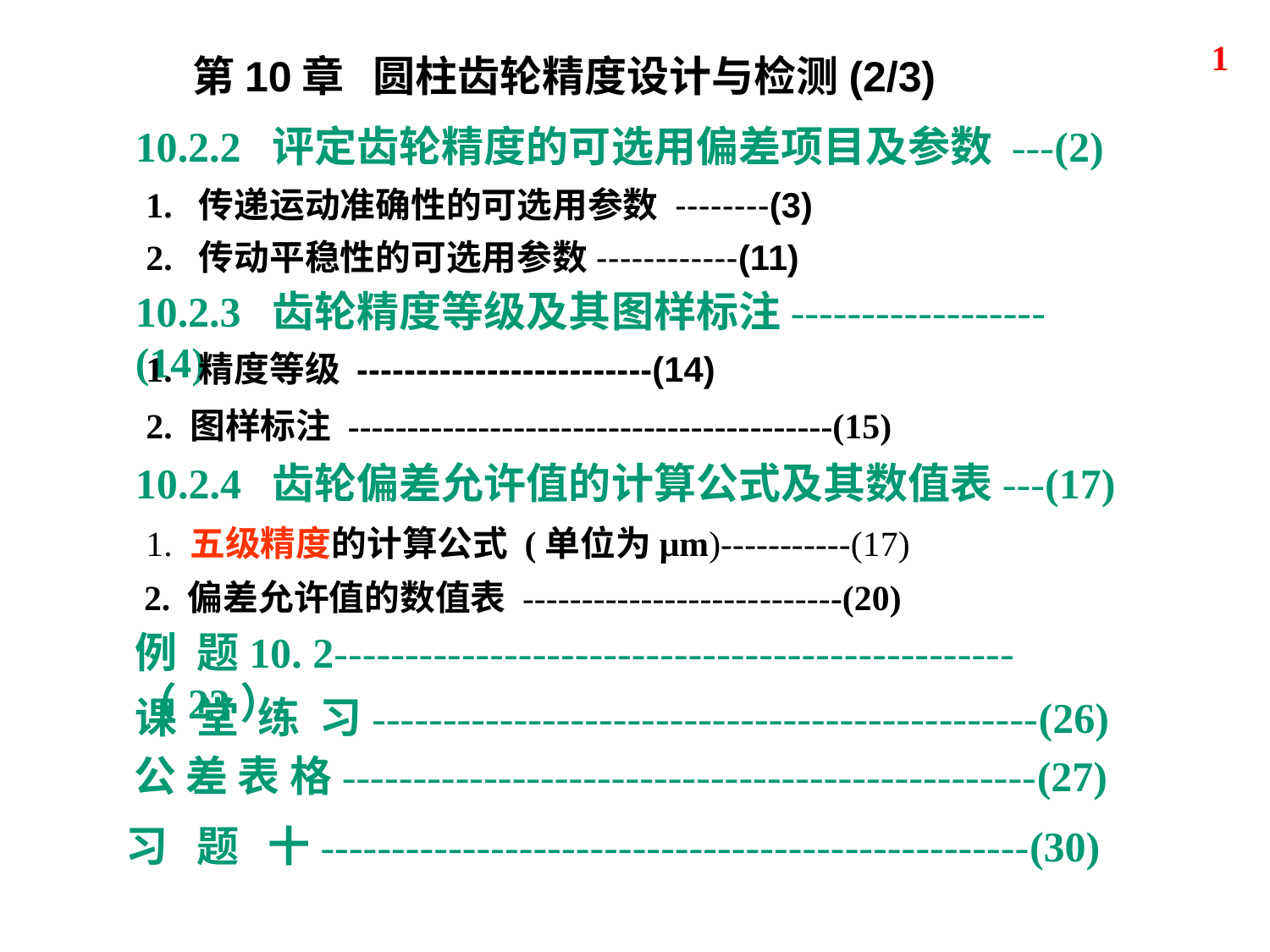

1
第10章   圆柱齿轮精度设计与检测(2/3)
10.2.2  评定齿轮精度的可选用偏差项目及参数 ---(2)
1.  传递运动准确性的可选用参数 --------(3)
2.  传动平稳性的可选用参数------------(11)
10.2.3  齿轮精度等级及其图样标注------------------(14)
1.  精度等级 -------------------------(14)
2. 图样标注 -----------------------------------------(15)
10.2.4  齿轮偏差允许值的计算公式及其数值表---(17)
1. 五级精度的计算公式 (单位为μm)-----------(17)
2. 偏差允许值的数值表 ---------------------------(20)
例  题10. 2------------------------------------------------（23）
课  堂  练  习-----------------------------------------------(26)
公 差 表 格-------------------------------------------------(27)
习   题   十--------------------------------------------------(30)